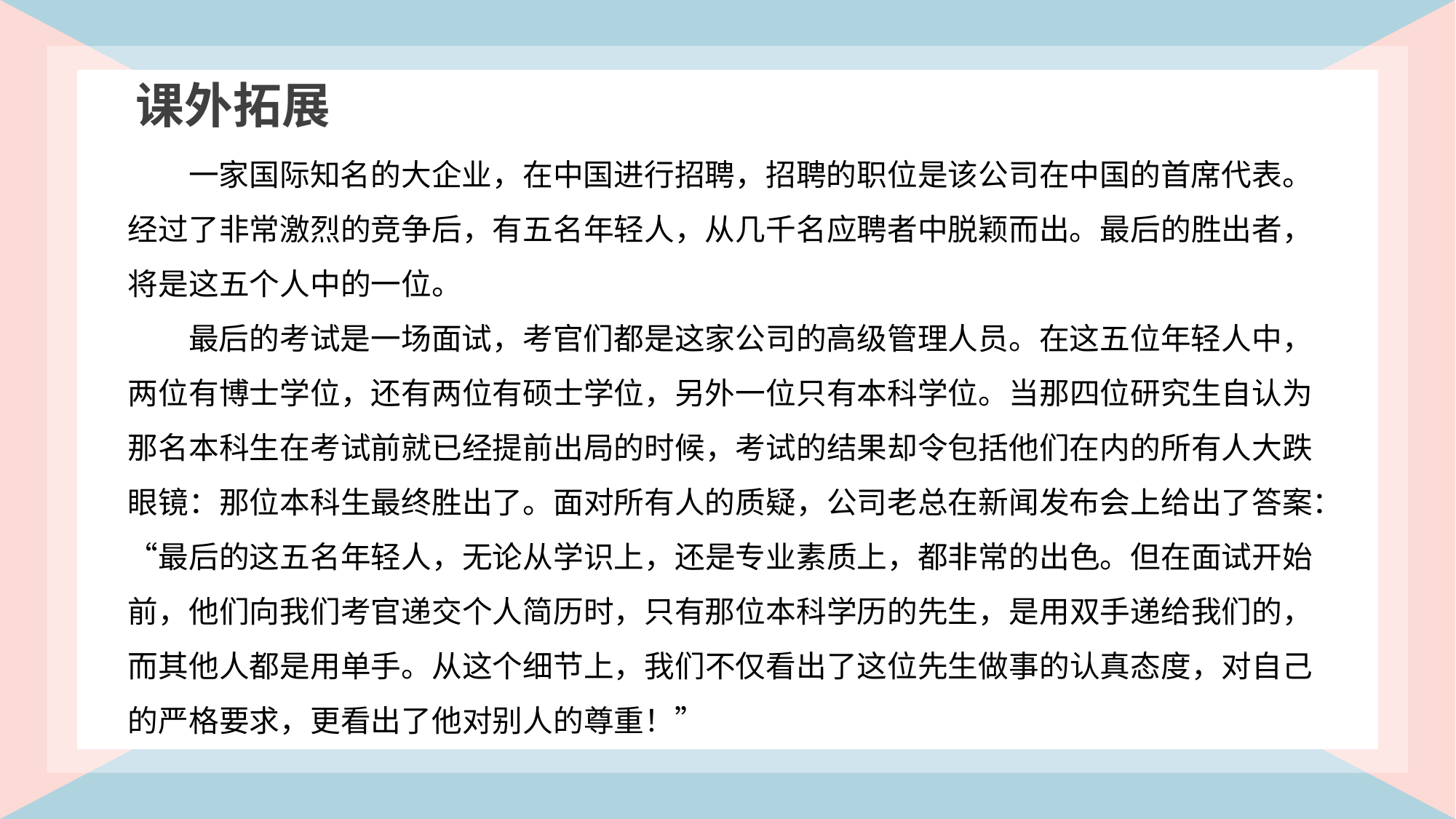

课外拓展

一家国际知名的大企业，在中国进行招聘，招聘的职位是该公司在中国的首席代表。经过了非常激烈的竞争后，有五名年轻人，从几千名应聘者中脱颖而出。最后的胜出者，将是这五个人中的一位。
最后的考试是一场面试，考官们都是这家公司的高级管理人员。在这五位年轻人中，两位有博士学位，还有两位有硕士学位，另外一位只有本科学位。当那四位研究生自认为那名本科生在考试前就已经提前出局的时候，考试的结果却令包括他们在内的所有人大跌眼镜：那位本科生最终胜出了。面对所有人的质疑，公司老总在新闻发布会上给出了答案：“最后的这五名年轻人，无论从学识上，还是专业素质上，都非常的出色。但在面试开始前，他们向我们考官递交个人简历时，只有那位本科学历的先生，是用双手递给我们的，而其他人都是用单手。从这个细节上，我们不仅看出了这位先生做事的认真态度，对自己的严格要求，更看出了他对别人的尊重！”